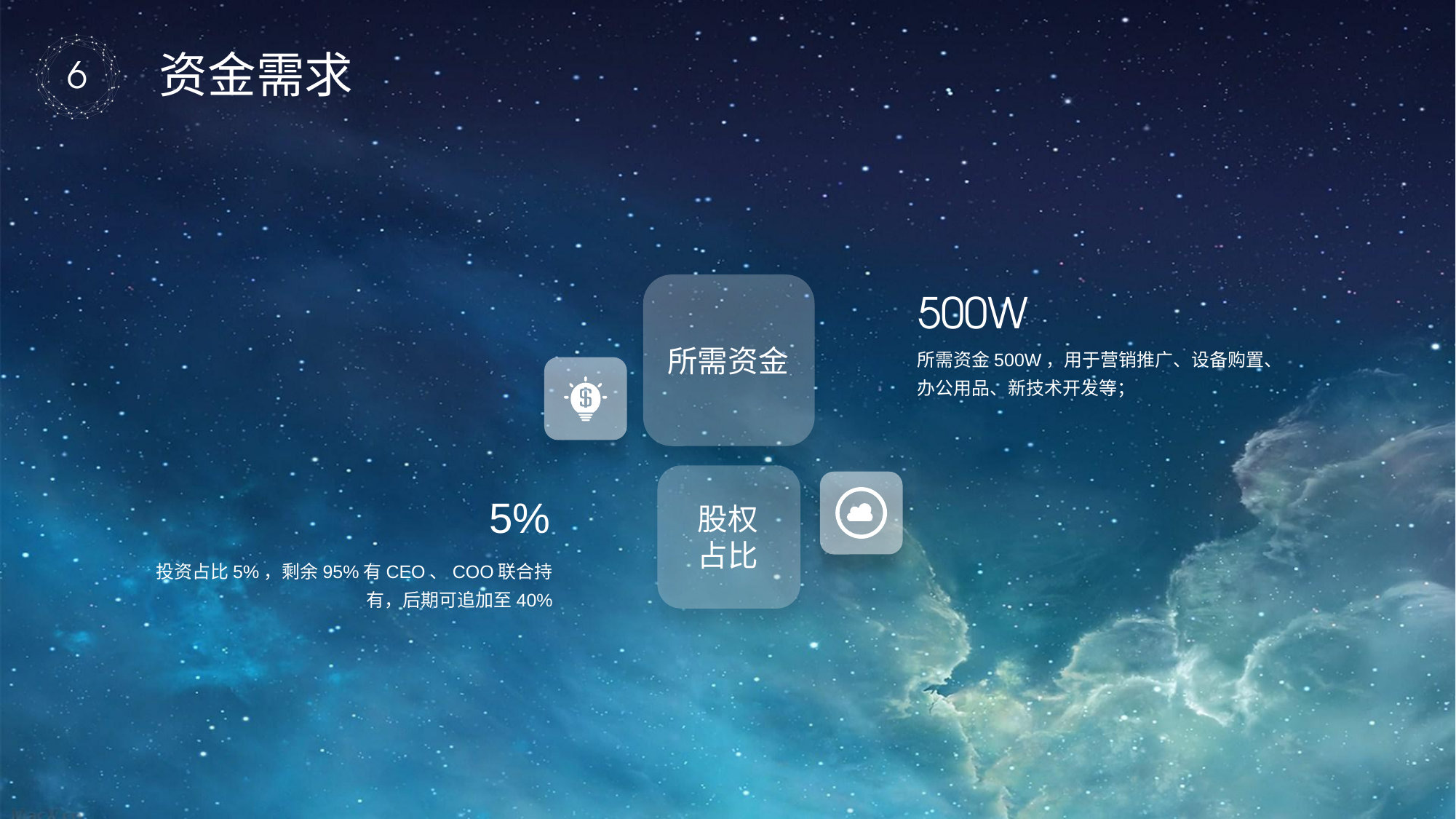

资金需求
500W
所需资金500W，用于营销推广、设备购置、办公用品、新技术开发等；

所需资金

股权
占比

5%
投资占比5%，剩余95%有CEO、COO联合持有，后期可追加至40%